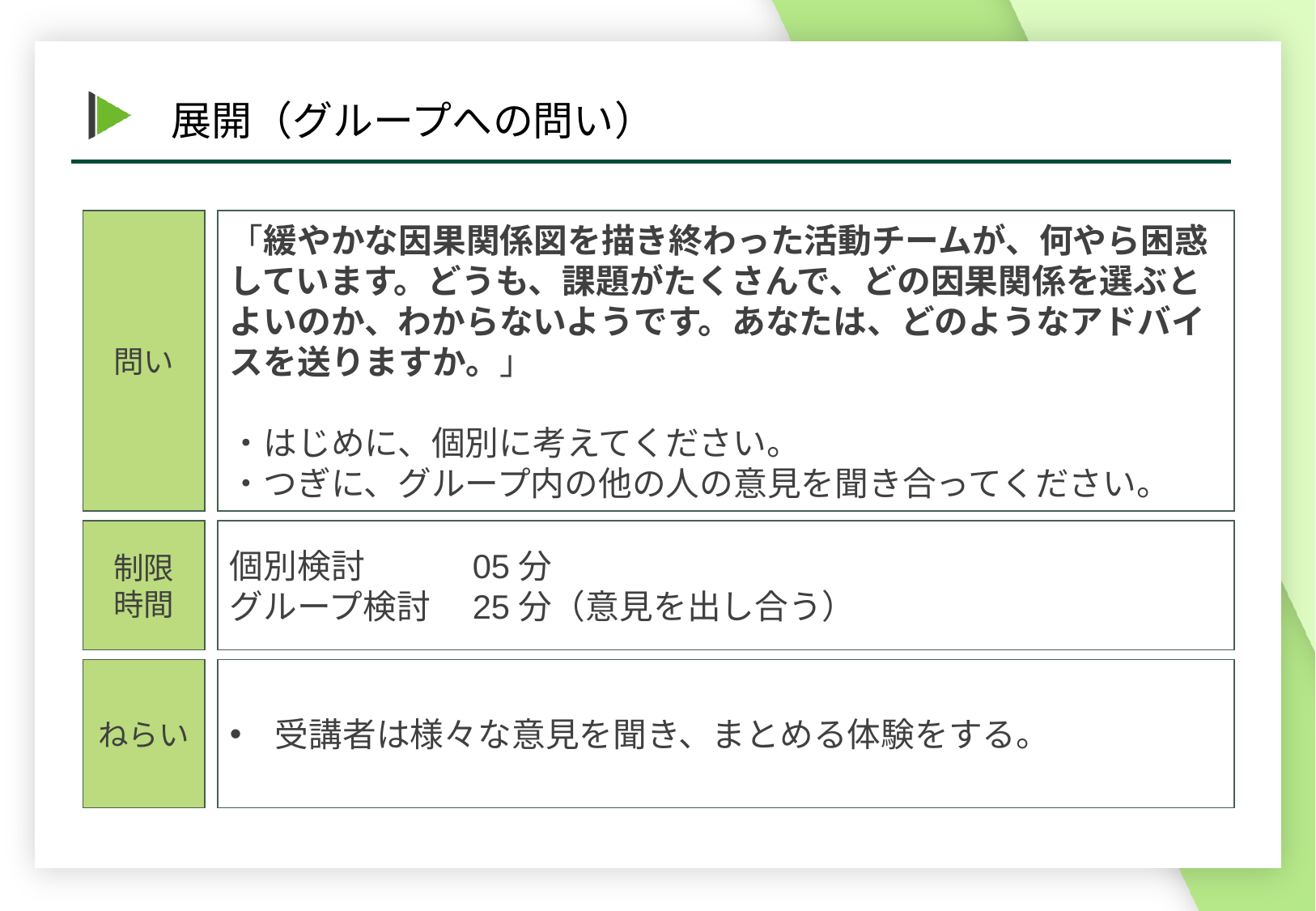

問い
「緩やかな因果関係図を描き終わった活動チームが、何やら困惑しています。どうも、課題がたくさんで、どの因果関係を選ぶとよいのか、わからないようです。あなたは、どのようなアドバイスを送りますか。」

・はじめに、個別に考えてください。
・つぎに、グループ内の他の人の意見を聞き合ってください。
個別検討　　	05分
グループ検討	25分（意見を出し合う）
制限
時間
受講者は様々な意見を聞き、まとめる体験をする。
ねらい